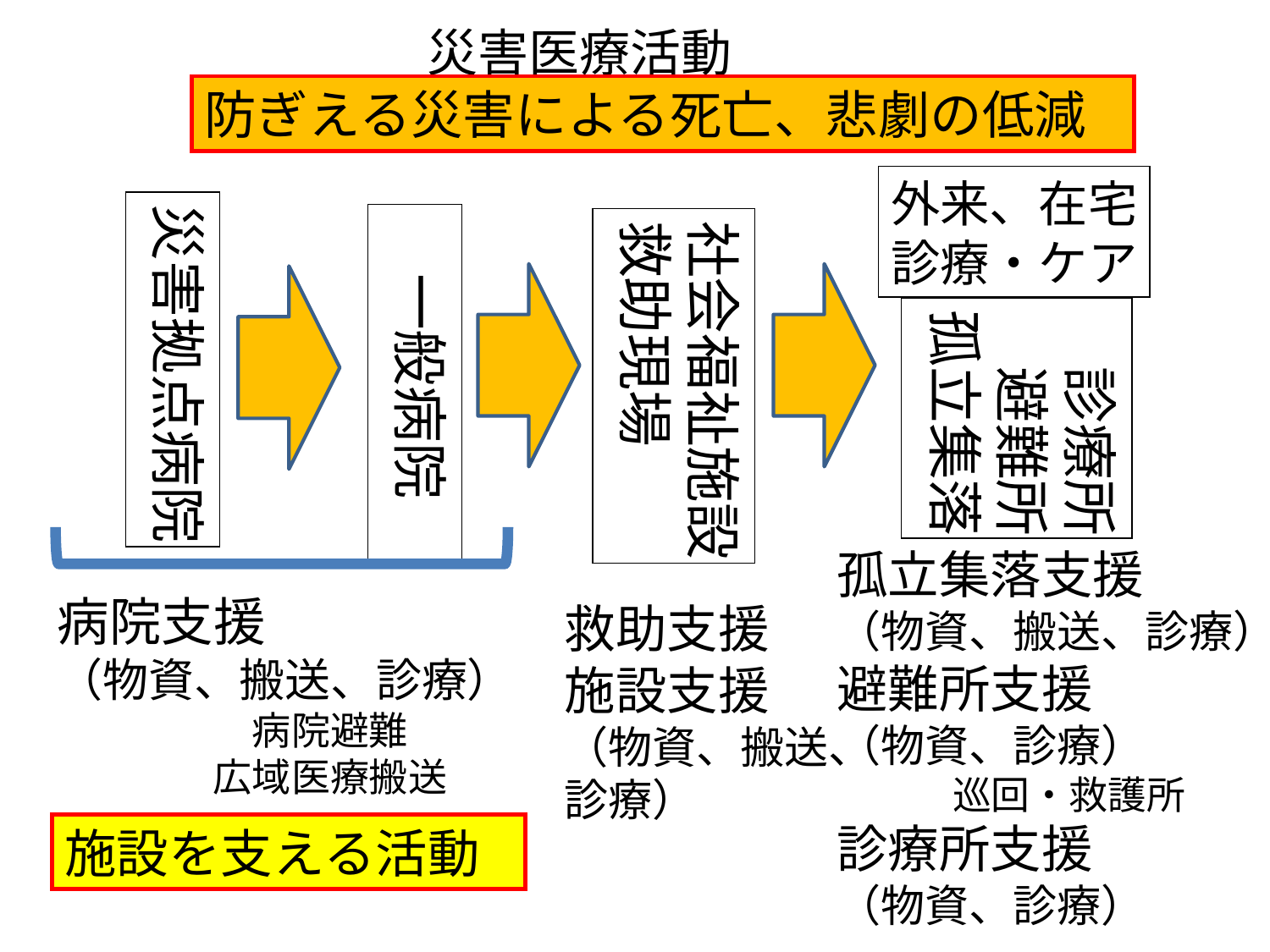

# 災害医療活動
防ぎえる災害による死亡、悲劇の低減
外来、在宅
診療・ケア
災害拠点病院
　一般病院
社会福祉施設
救助現場

　診療所
　避難所
孤立集落

病院支援
（物資、搬送、診療）
　　　　　病院避難
　　　　広域医療搬送
孤立集落支援
（物資、搬送、診療）
避難所支援
（物資、診療）
　　　巡回・救護所
診療所支援
（物資、診療）
救助支援
施設支援
（物資、搬送、
診療）
施設を支える活動